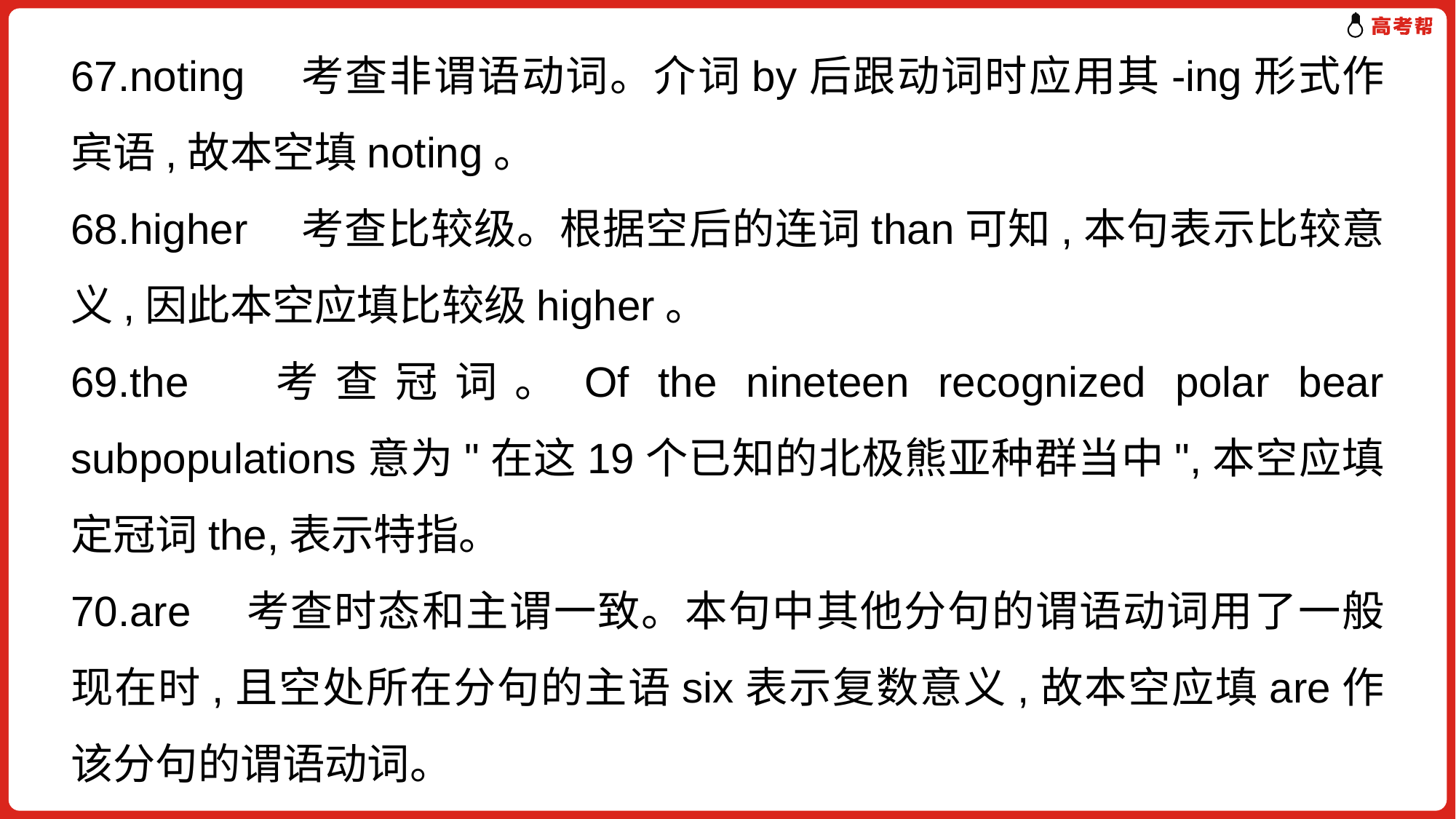

67.noting　考查非谓语动词。介词by后跟动词时应用其-ing形式作宾语,故本空填noting。
68.higher　考查比较级。根据空后的连词than可知,本句表示比较意义,因此本空应填比较级higher。
69.the　考查冠词。Of the nineteen recognized polar bear subpopulations意为"在这19个已知的北极熊亚种群当中",本空应填定冠词the,表示特指。
70.are　考查时态和主谓一致。本句中其他分句的谓语动词用了一般现在时,且空处所在分句的主语six表示复数意义,故本空应填are作该分句的谓语动词。